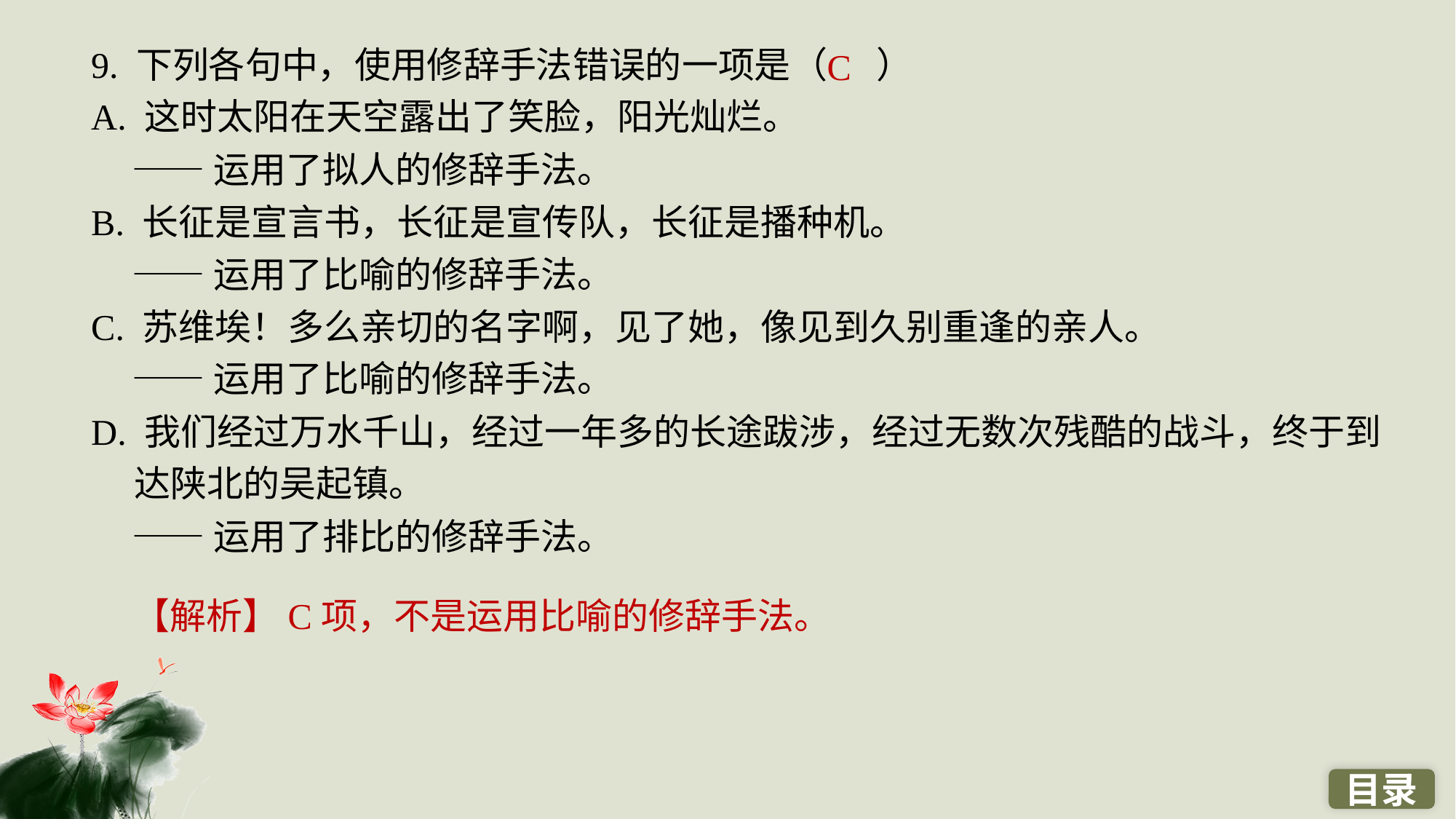

9. 下列各句中，使用修辞手法错误的一项是（      ）
A. 这时太阳在天空露出了笑脸，阳光灿烂。
     ——运用了拟人的修辞手法。
B. 长征是宣言书，长征是宣传队，长征是播种机。
     ——运用了比喻的修辞手法。
C. 苏维埃！多么亲切的名字啊，见了她，像见到久别重逢的亲人。
     ——运用了比喻的修辞手法。
D. 我们经过万水千山，经过一年多的长途跋涉，经过无数次残酷的战斗，终于到达陕北的吴起镇。
     ——运用了排比的修辞手法。
C
【解析】C项，不是运用比喻的修辞手法。